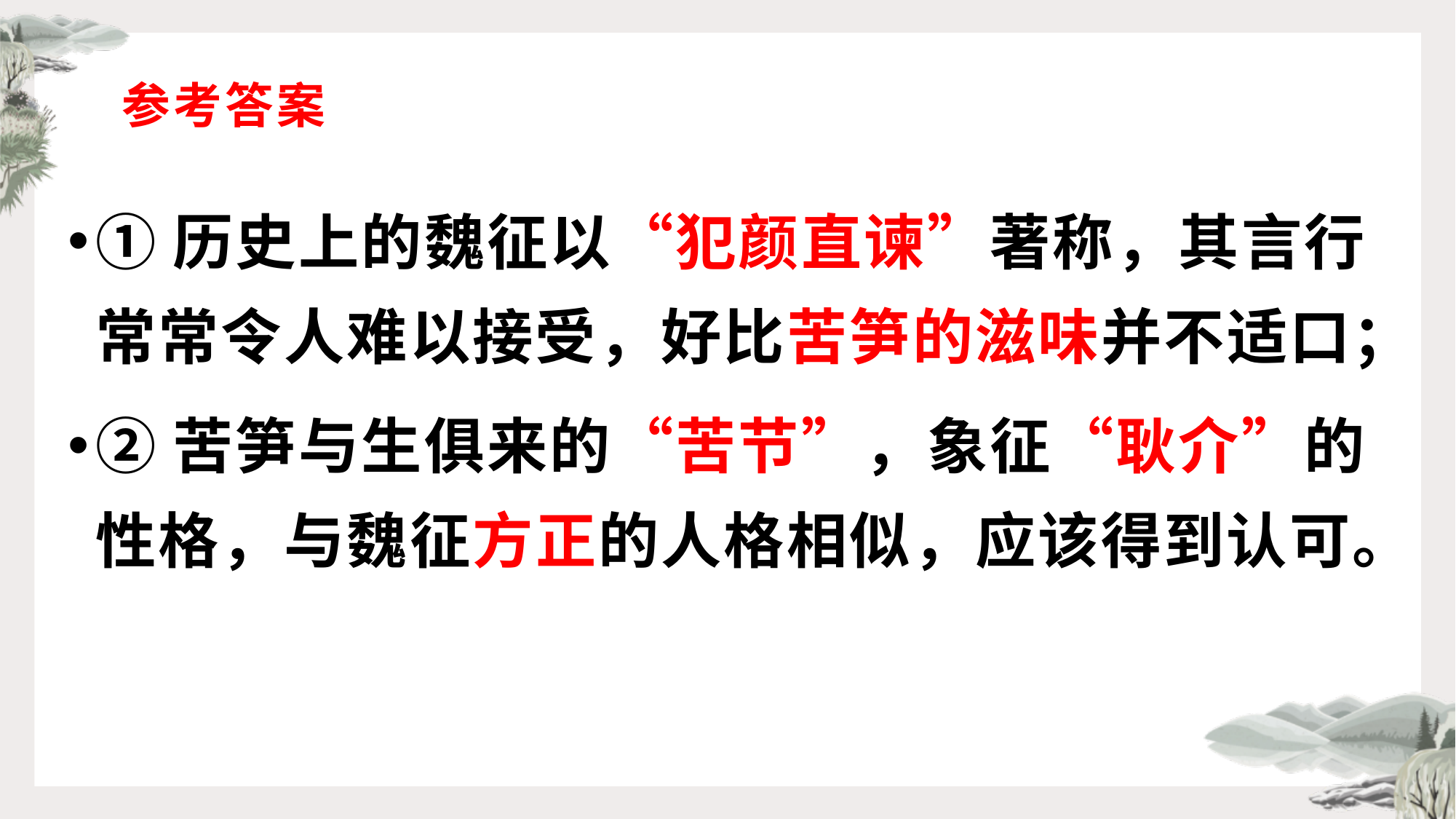

# 参考答案
①历史上的魏征以“犯颜直谏”著称，其言行常常令人难以接受，好比苦笋的滋味并不适口；
②苦笋与生俱来的“苦节”，象征“耿介”的性格，与魏征方正的人格相似，应该得到认可。